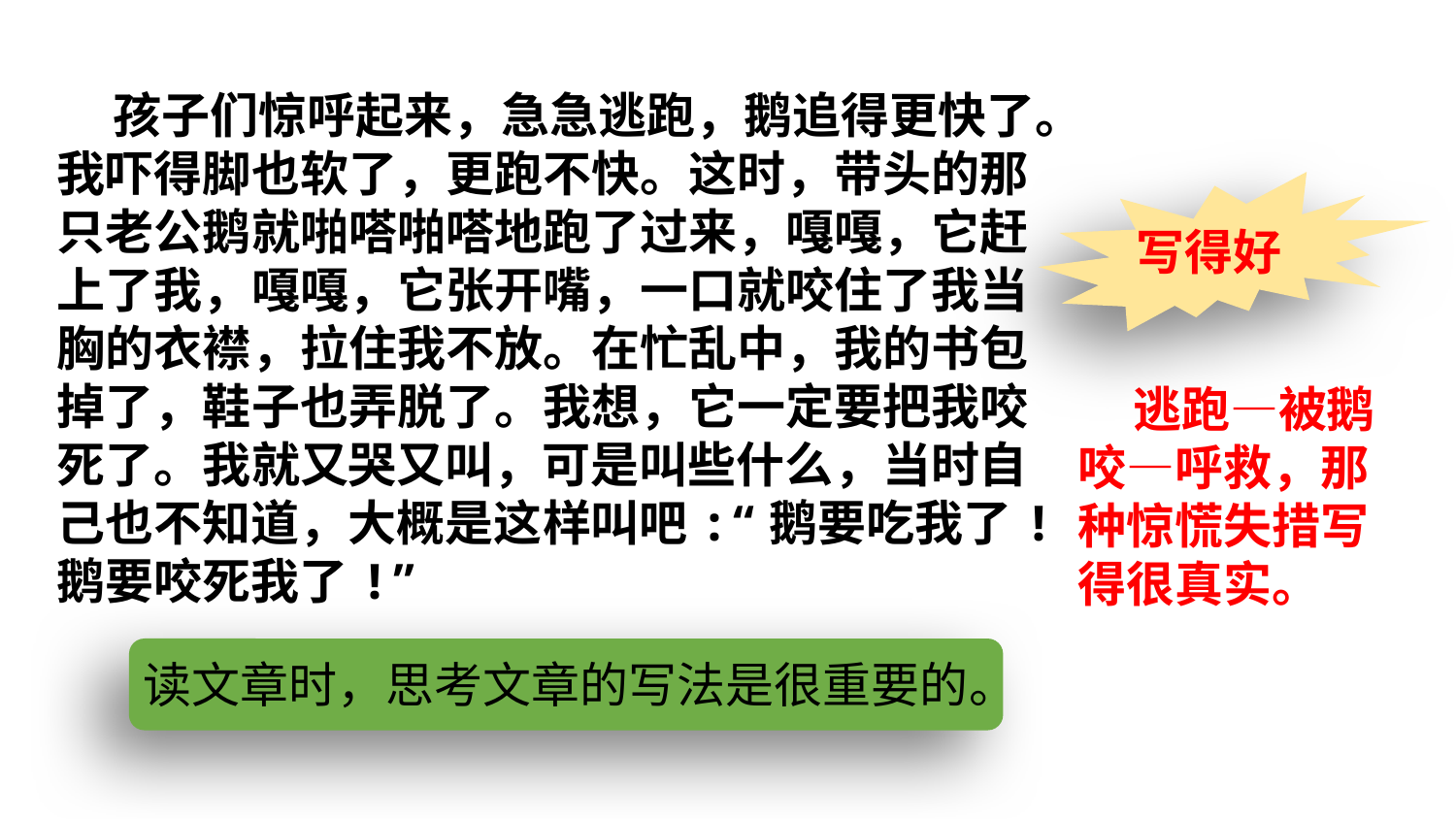

孩子们惊呼起来，急急逃跑，鹅追得更快了。我吓得脚也软了，更跑不快。这时，带头的那只老公鹅就啪嗒啪嗒地跑了过来，嘎嘎，它赶上了我，嘎嘎，它张开嘴，一口就咬住了我当胸的衣襟，拉住我不放。在忙乱中，我的书包掉了，鞋子也弄脱了。我想，它一定要把我咬死了。我就又哭又叫，可是叫些什么，当时自己也不知道，大概是这样叫吧:“鹅要吃我了!鹅要咬死我了!”

写得好
    逃跑—被鹅咬—呼救，那种惊慌失措写得很真实。

读文章时，思考文章的写法是很重要的。